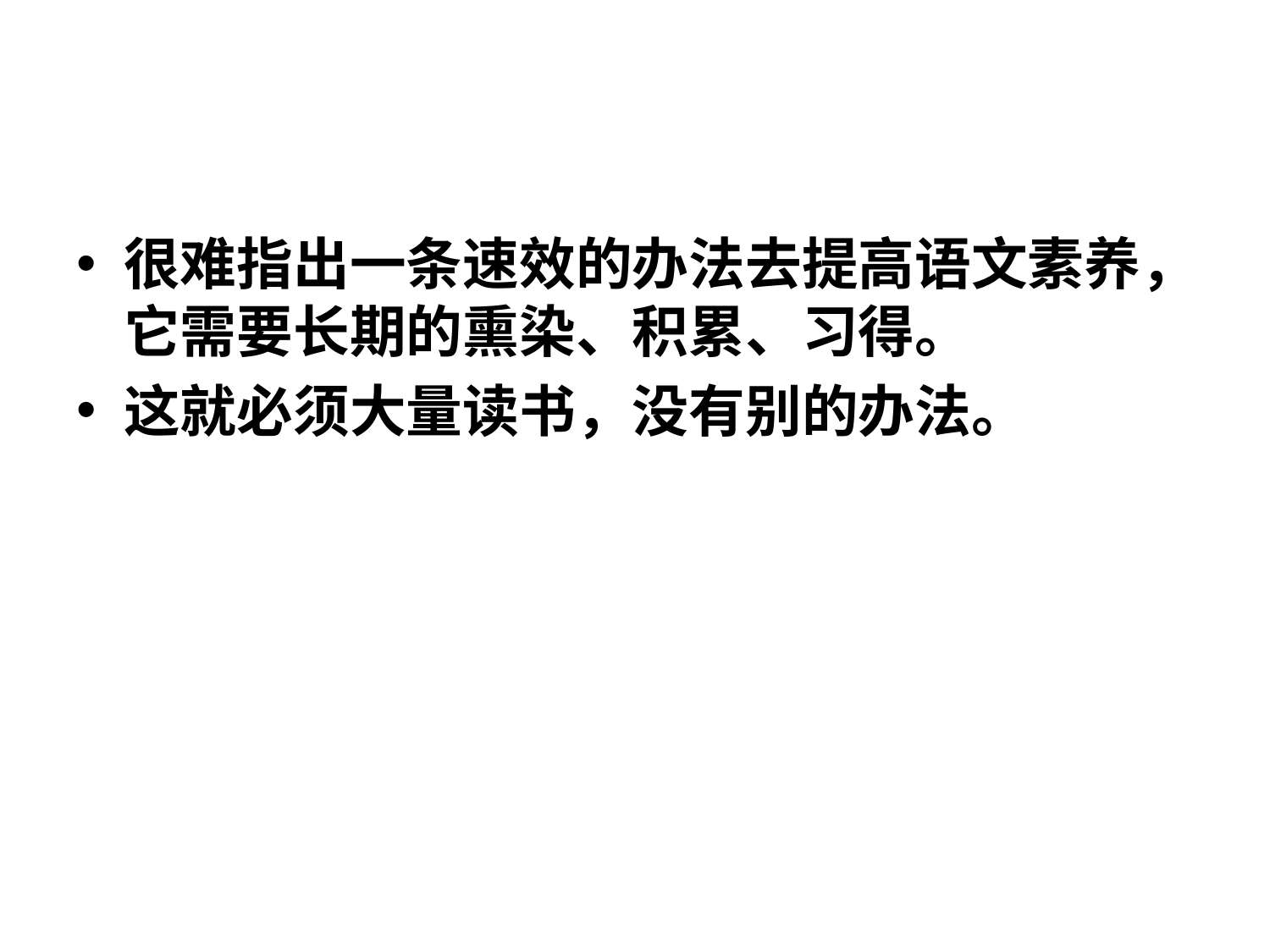

#
很难指出一条速效的办法去提高语文素养，它需要长期的熏染、积累、习得。
这就必须大量读书，没有别的办法。